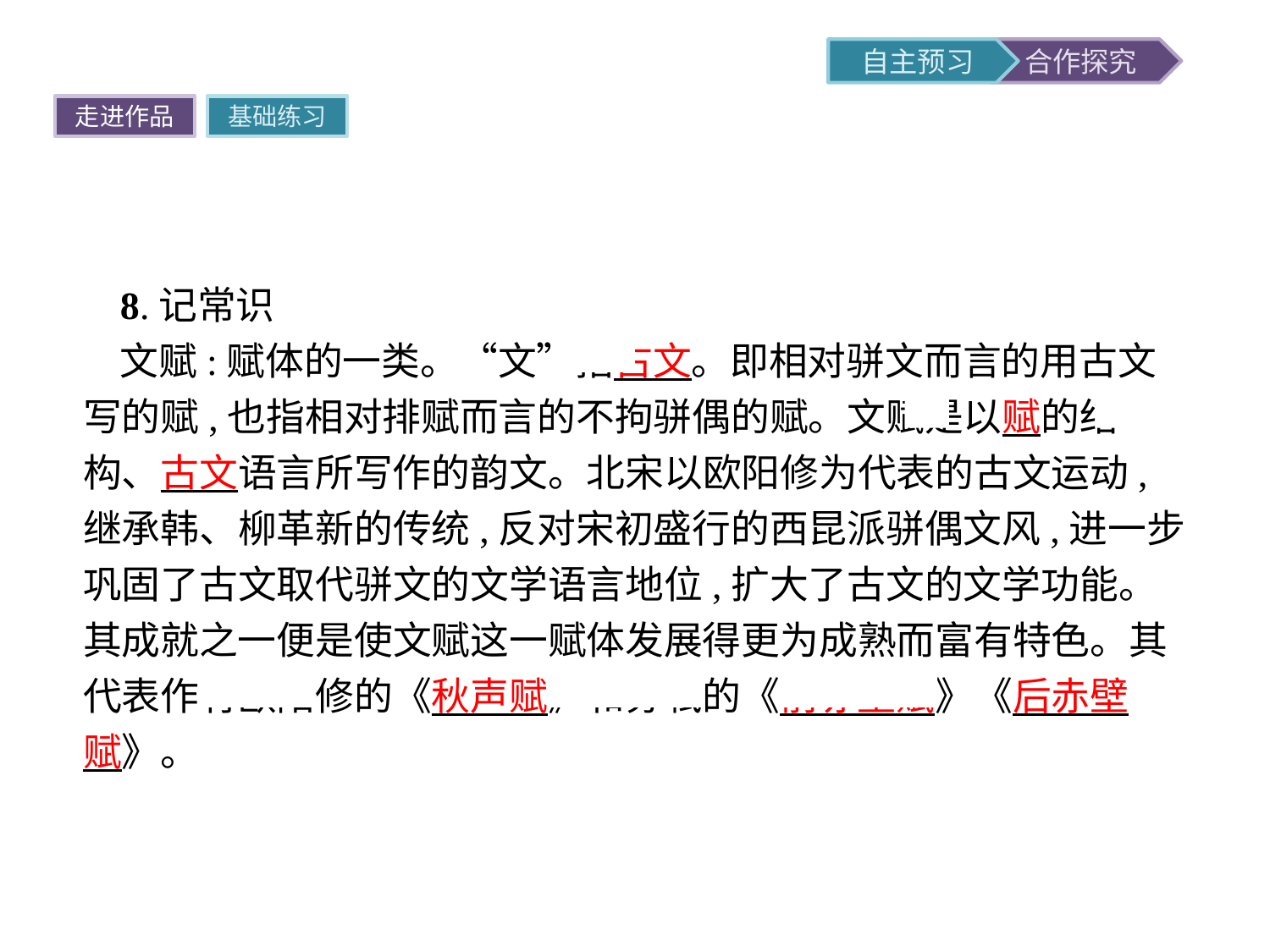

走进作品
基础练习
8.记常识
文赋:赋体的一类。“文”指古文。即相对骈文而言的用古文写的赋,也指相对排赋而言的不拘骈偶的赋。文赋是以赋的结构、古文语言所写作的韵文。北宋以欧阳修为代表的古文运动,继承韩、柳革新的传统,反对宋初盛行的西昆派骈偶文风,进一步巩固了古文取代骈文的文学语言地位,扩大了古文的文学功能。其成就之一便是使文赋这一赋体发展得更为成熟而富有特色。其代表作有欧阳修的《秋声赋》和苏轼的《前赤壁赋》《后赤壁赋》。